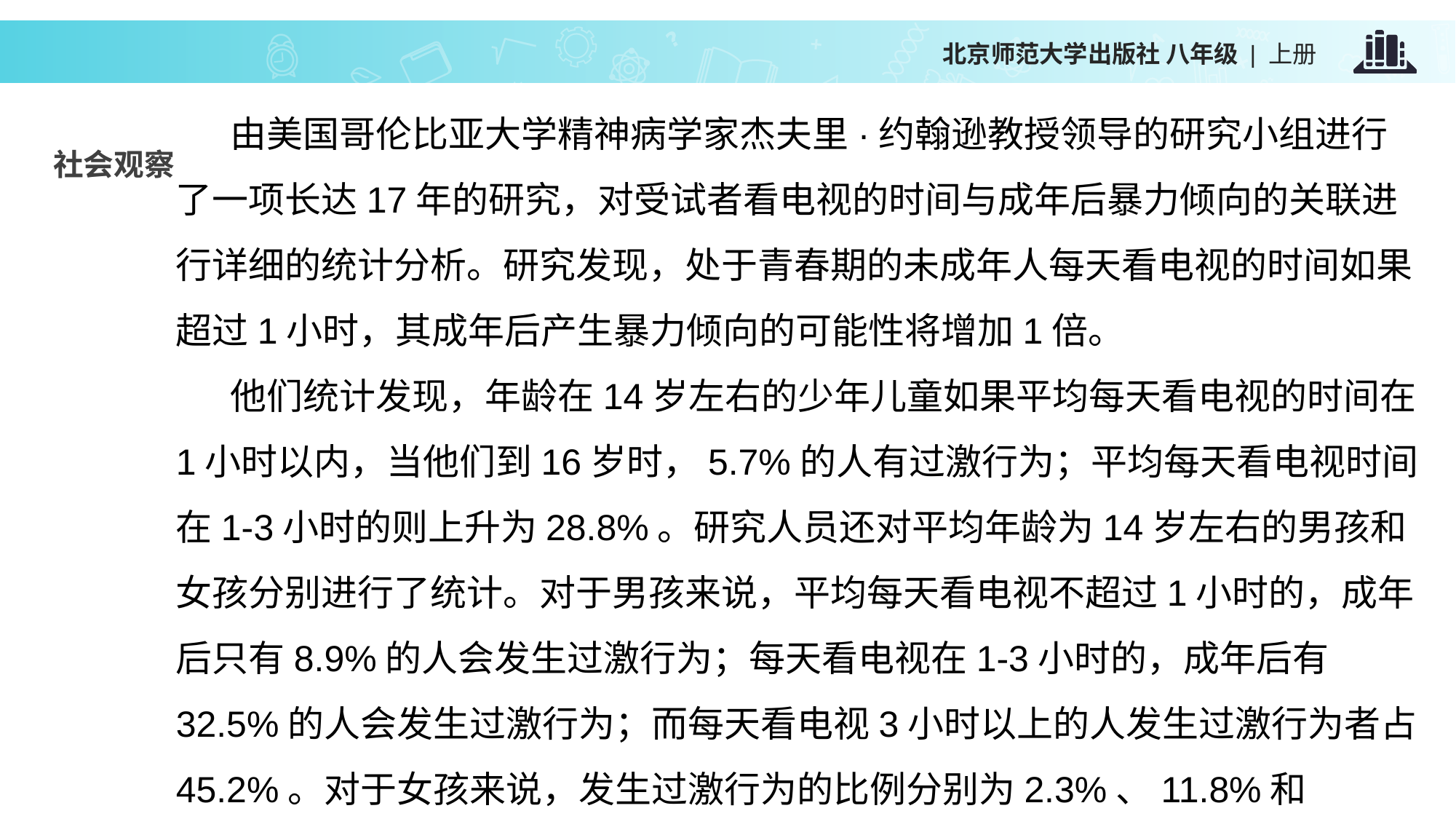

由美国哥伦比亚大学精神病学家杰夫里·约翰逊教授领导的研究小组进行了一项长达17年的研究，对受试者看电视的时间与成年后暴力倾向的关联进行详细的统计分析。研究发现，处于青春期的未成年人每天看电视的时间如果超过1小时，其成年后产生暴力倾向的可能性将增加1倍。
他们统计发现，年龄在14岁左右的少年儿童如果平均每天看电视的时间在1小时以内，当他们到16岁时，5.7%的人有过激行为；平均每天看电视时间在1-3小时的则上升为28.8%。研究人员还对平均年龄为14岁左右的男孩和女孩分别进行了统计。对于男孩来说，平均每天看电视不超过1小时的，成年后只有8.9%的人会发生过激行为；每天看电视在1-3小时的，成年后有32.5%的人会发生过激行为；而每天看电视3小时以上的人发生过激行为者占45.2%。对于女孩来说，发生过激行为的比例分别为2.3%、11.8%和12.7%。
社会观察